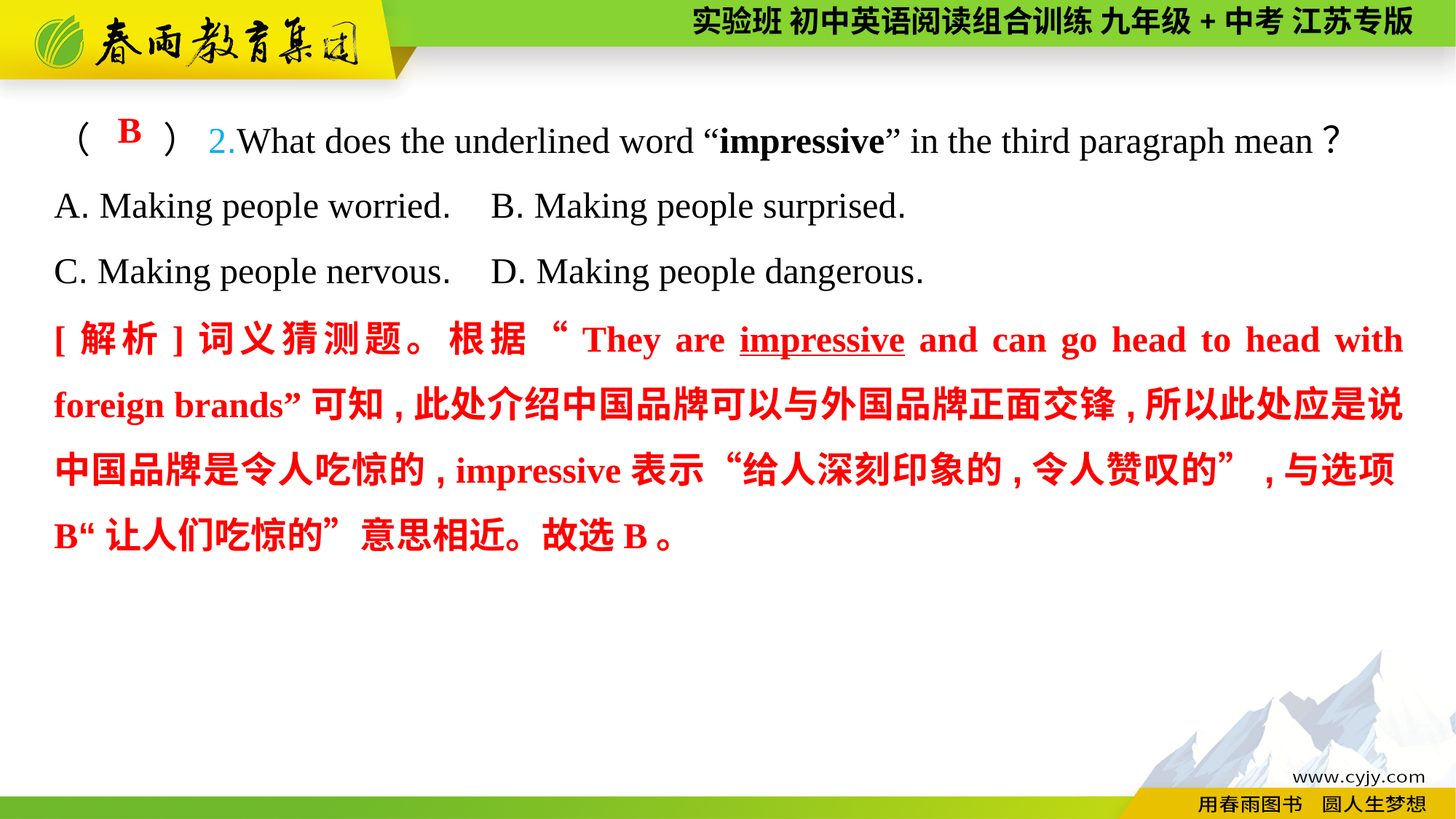

（　　）2.What does the underlined word “impressive” in the third paragraph mean？
A. Making people worried.	B. Making people surprised.
C. Making people nervous.	D. Making people dangerous.
B
[解析]词义猜测题。根据“They are impressive and can go head to head with foreign brands”可知,此处介绍中国品牌可以与外国品牌正面交锋,所以此处应是说中国品牌是令人吃惊的, impressive表示“给人深刻印象的,令人赞叹的”,与选项B“让人们吃惊的”意思相近。故选B。